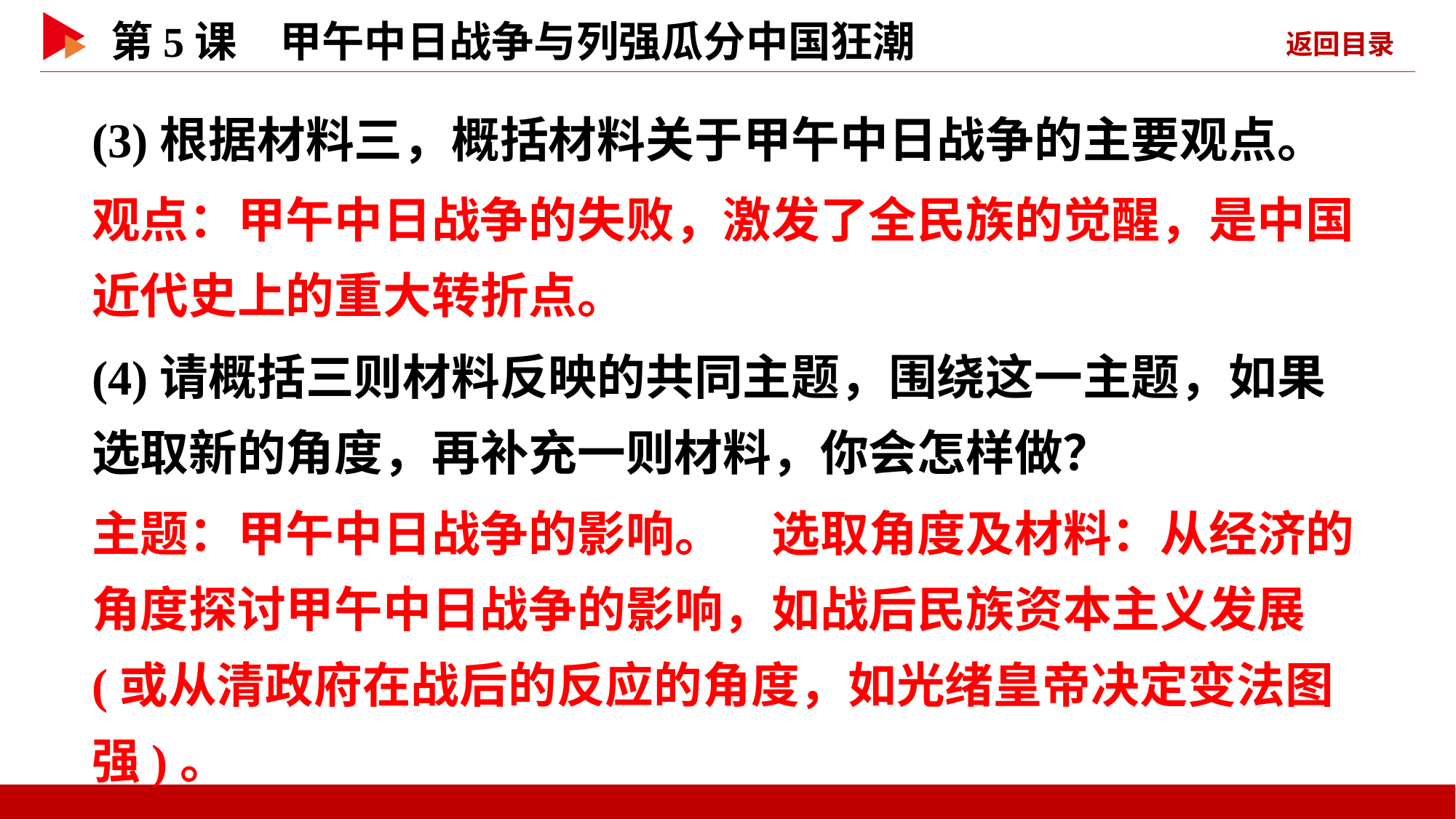

(3)根据材料三，概括材料关于甲午中日战争的主要观点。
观点：甲午中日战争的失败，激发了全民族的觉醒，是中国近代史上的重大转折点。
(4)请概括三则材料反映的共同主题，围绕这一主题，如果选取新的角度，再补充一则材料，你会怎样做？
主题：甲午中日战争的影响。　选取角度及材料：从经济的角度探讨甲午中日战争的影响，如战后民族资本主义发展(或从清政府在战后的反应的角度，如光绪皇帝决定变法图强)。